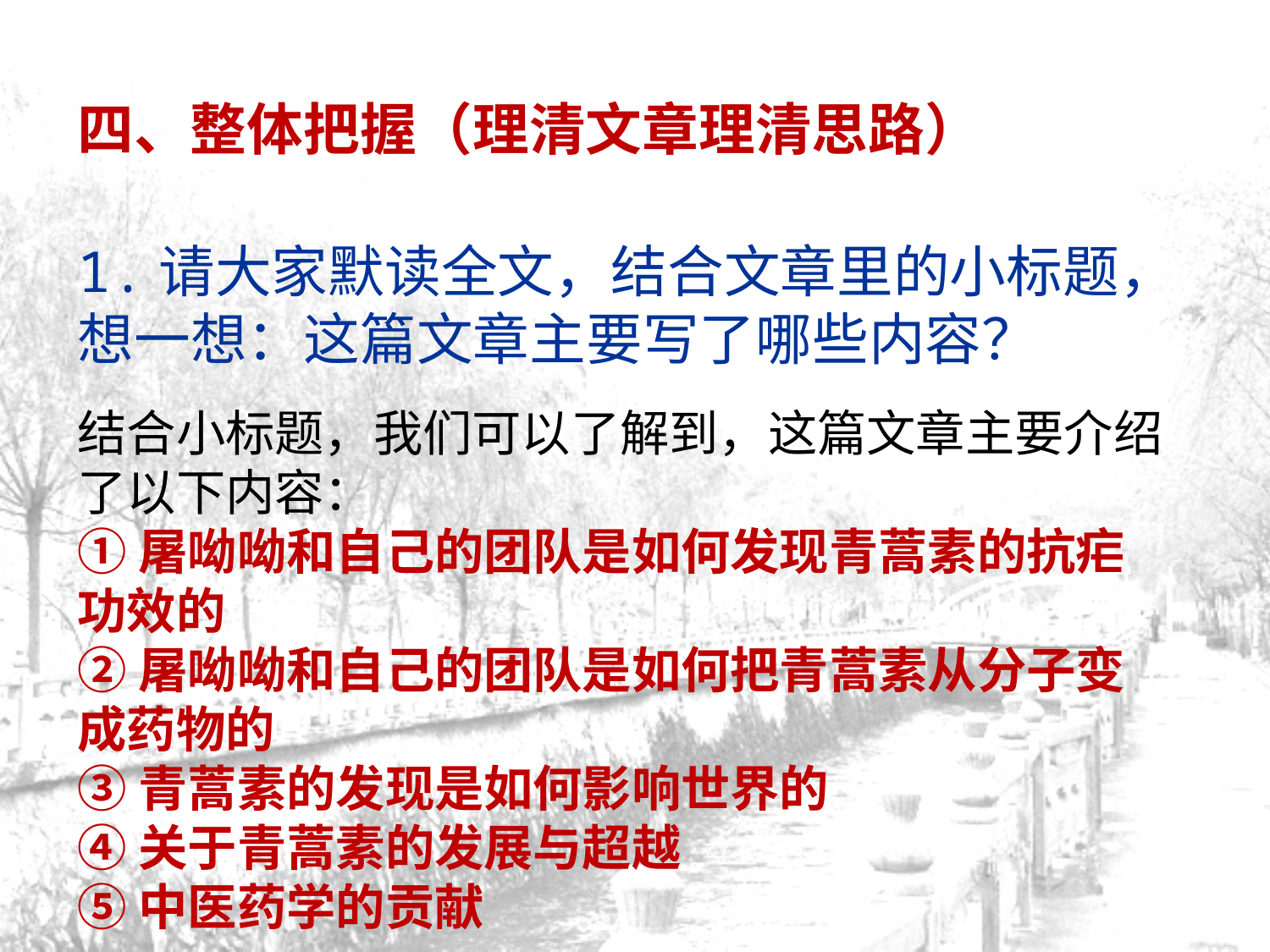

四、整体把握（理清文章理清思路）
1.请大家默读全文，结合文章里的小标题，想一想：这篇文章主要写了哪些内容？

结合小标题，我们可以了解到，这篇文章主要介绍了以下内容：
①屠呦呦和自己的团队是如何发现青蒿素的抗疟功效的
②屠呦呦和自己的团队是如何把青蒿素从分子变成药物的
③青蒿素的发现是如何影响世界的
④关于青蒿素的发展与超越
⑤中医药学的贡献